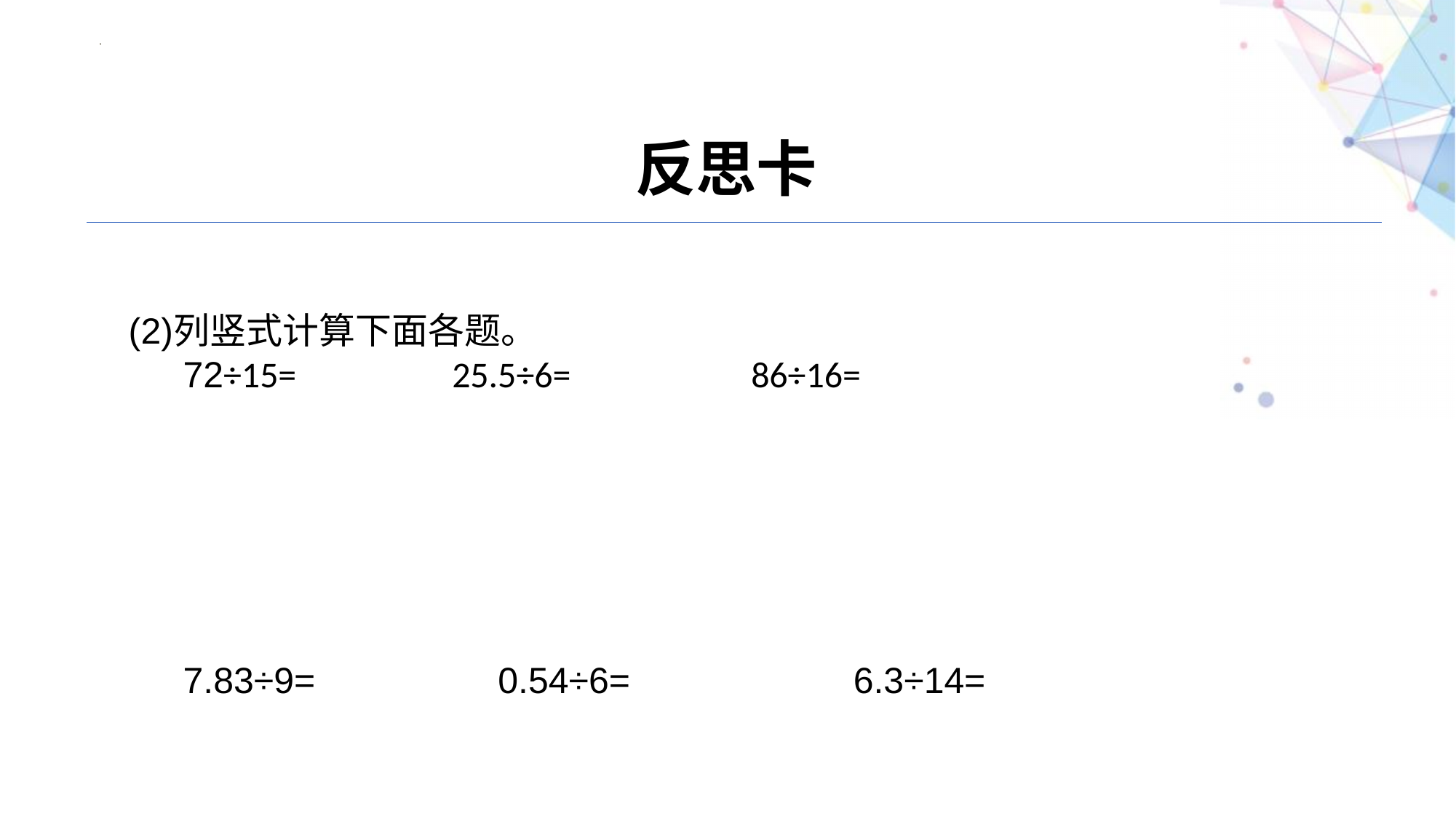

反思卡
列竖式计算下面各题。
72÷15=                   25.5÷6=                      86÷16=

7.83÷9=                  0.54÷6=                      6.3÷14=